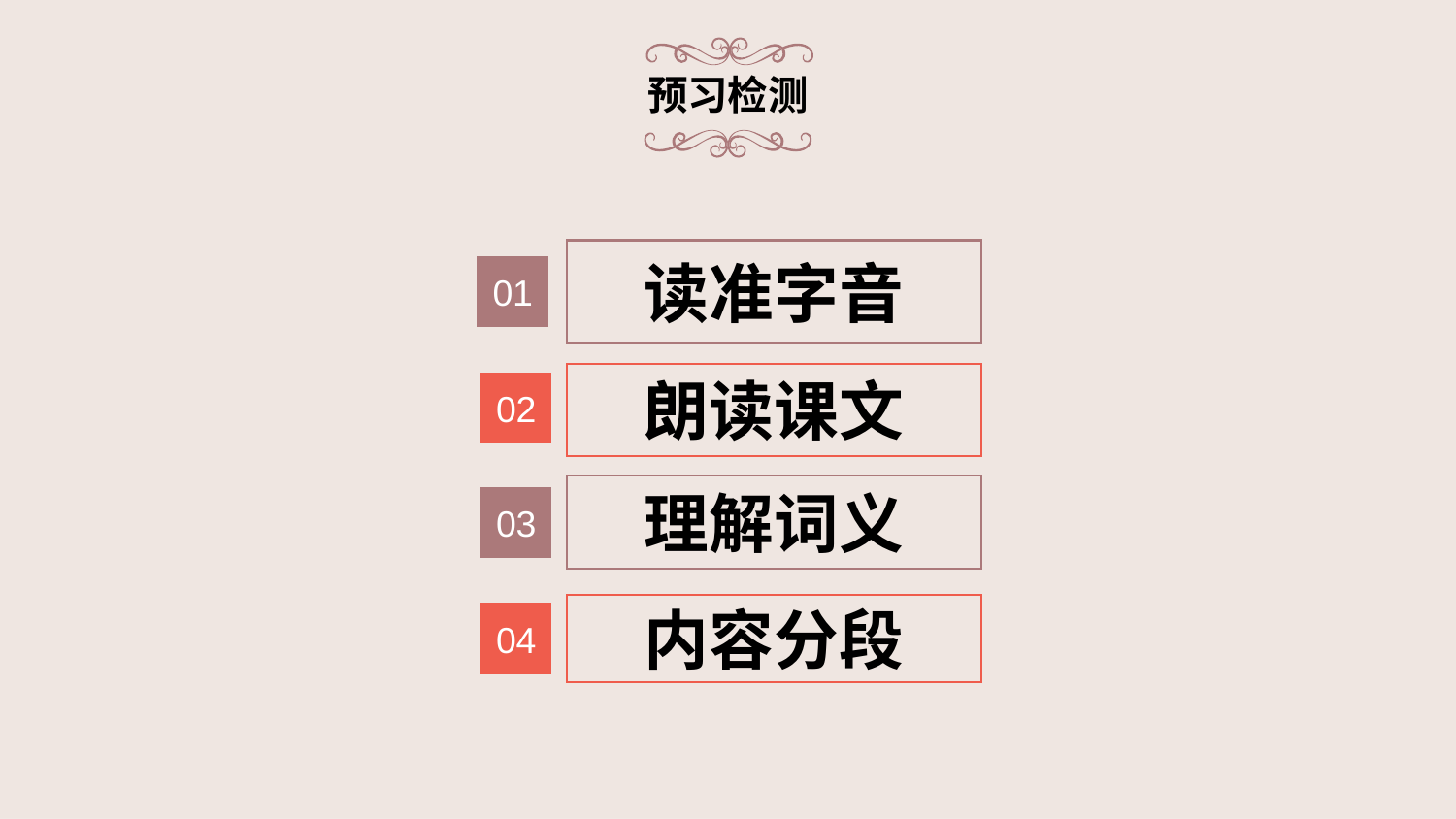

# 预习检测
读准字音
01
朗读课文
02
理解词义
03
内容分段
04